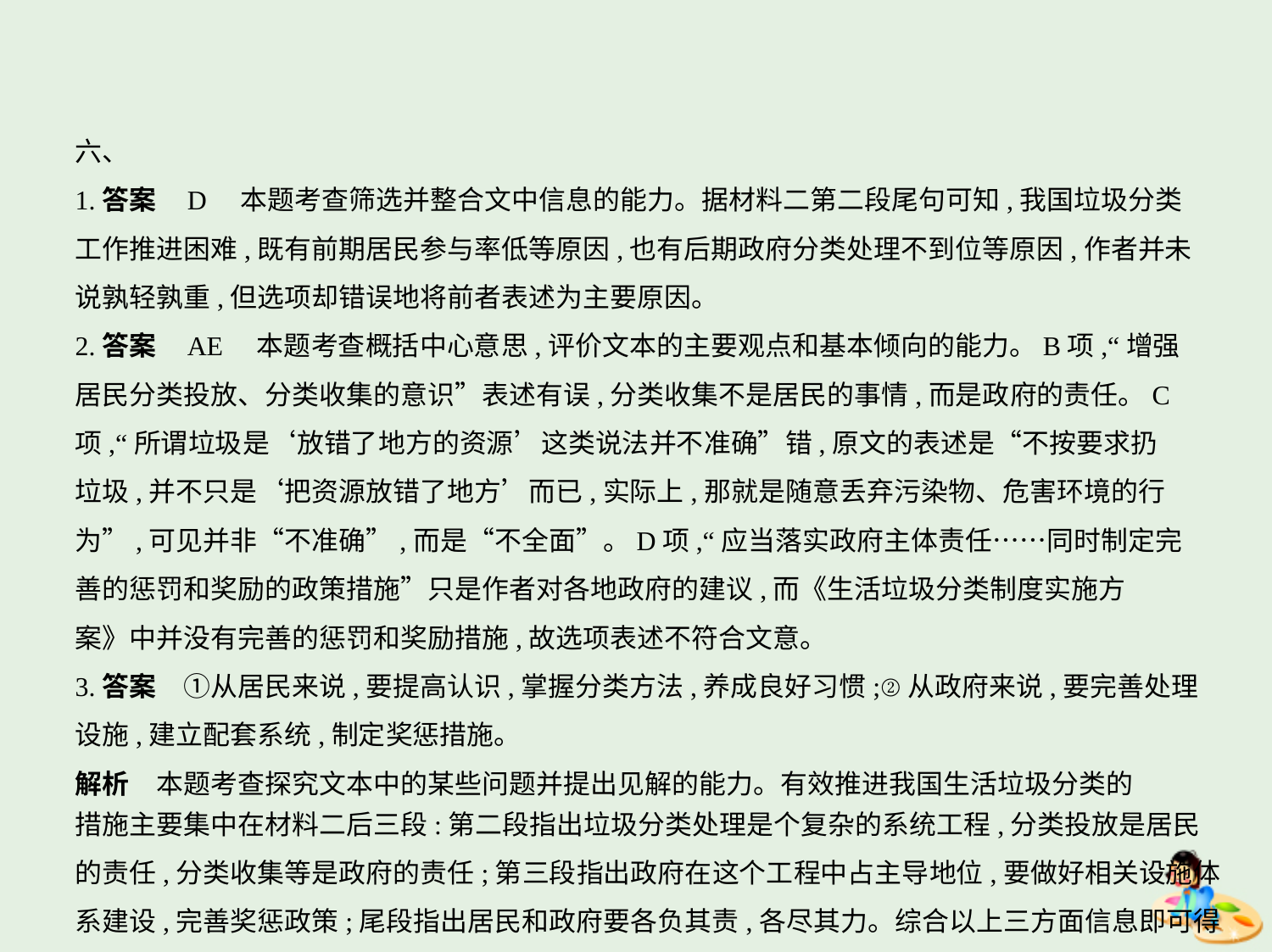

六、
1.答案    D　本题考查筛选并整合文中信息的能力。据材料二第二段尾句可知,我国垃圾分类
工作推进困难,既有前期居民参与率低等原因,也有后期政府分类处理不到位等原因,作者并未
说孰轻孰重,但选项却错误地将前者表述为主要原因。
2.答案    AE　本题考查概括中心意思,评价文本的主要观点和基本倾向的能力。B项,“增强
居民分类投放、分类收集的意识”表述有误,分类收集不是居民的事情,而是政府的责任。C
项,“所谓垃圾是‘放错了地方的资源’这类说法并不准确”错,原文的表述是“不按要求扔
垃圾,并不只是‘把资源放错了地方’而已,实际上,那就是随意丢弃污染物、危害环境的行
为”,可见并非“不准确”,而是“不全面”。D项,“应当落实政府主体责任……同时制定完
善的惩罚和奖励的政策措施”只是作者对各地政府的建议,而《生活垃圾分类制度实施方
案》中并没有完善的惩罚和奖励措施,故选项表述不符合文意。
3.答案　①从居民来说,要提高认识,掌握分类方法,养成良好习惯;②从政府来说,要完善处理
设施,建立配套系统,制定奖惩措施。
解析　本题考查探究文本中的某些问题并提出见解的能力。有效推进我国生活垃圾分类的
措施主要集中在材料二后三段:第二段指出垃圾分类处理是个复杂的系统工程,分类投放是居民的责任,分类收集等是政府的责任;第三段指出政府在这个工程中占主导地位,要做好相关设施体系建设,完善奖惩政策;尾段指出居民和政府要各负其责,各尽其力。综合以上三方面信息即可得出答案。